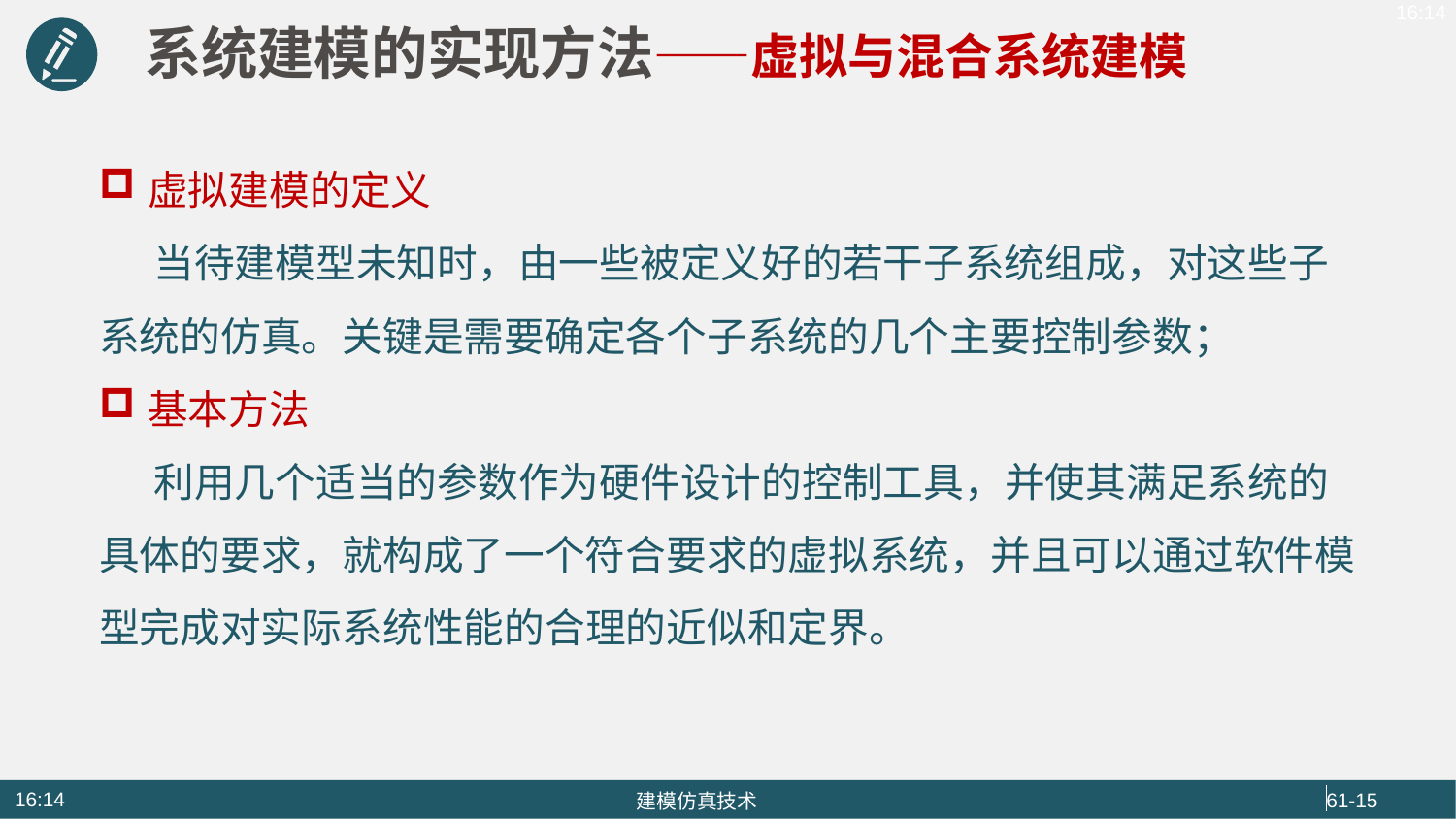

系统建模的实现方法——虚拟与混合系统建模

虚拟建模的定义
     当待建模型未知时，由一些被定义好的若干子系统组成，对这些子系统的仿真。关键是需要确定各个子系统的几个主要控制参数；
基本方法
     利用几个适当的参数作为硬件设计的控制工具，并使其满足系统的具体的要求，就构成了一个符合要求的虚拟系统，并且可以通过软件模型完成对实际系统性能的合理的近似和定界。